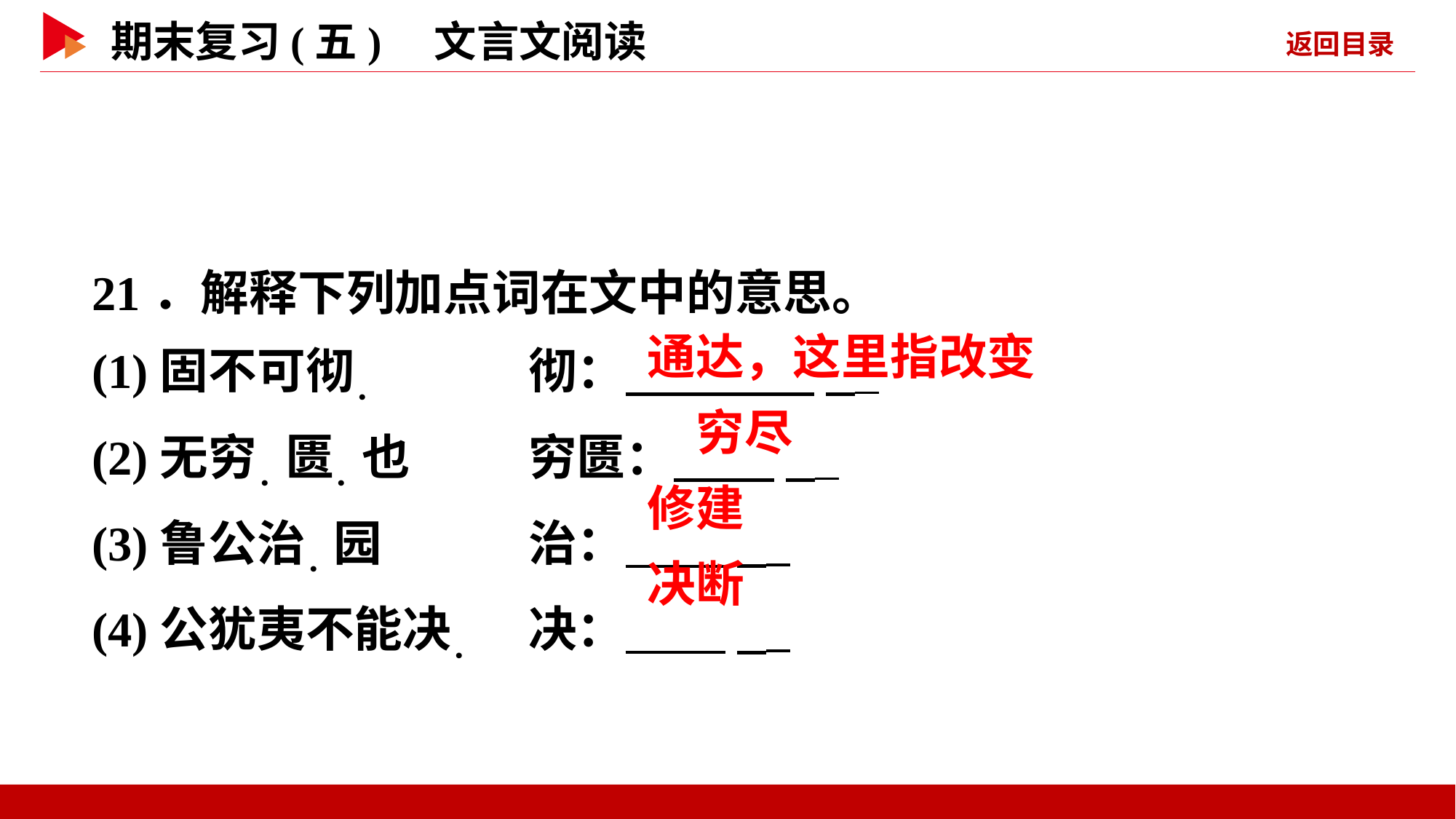

21．解释下列加点词在文中的意思。
(1)固不可彻．   		彻：                 _
(2)无穷．匮．也      	穷匮：         _
(3)鲁公治．园      	治：         _
(4)公犹夷不能决．  	决：         _
 通达，这里指改变
 穷尽
 修建
 决断